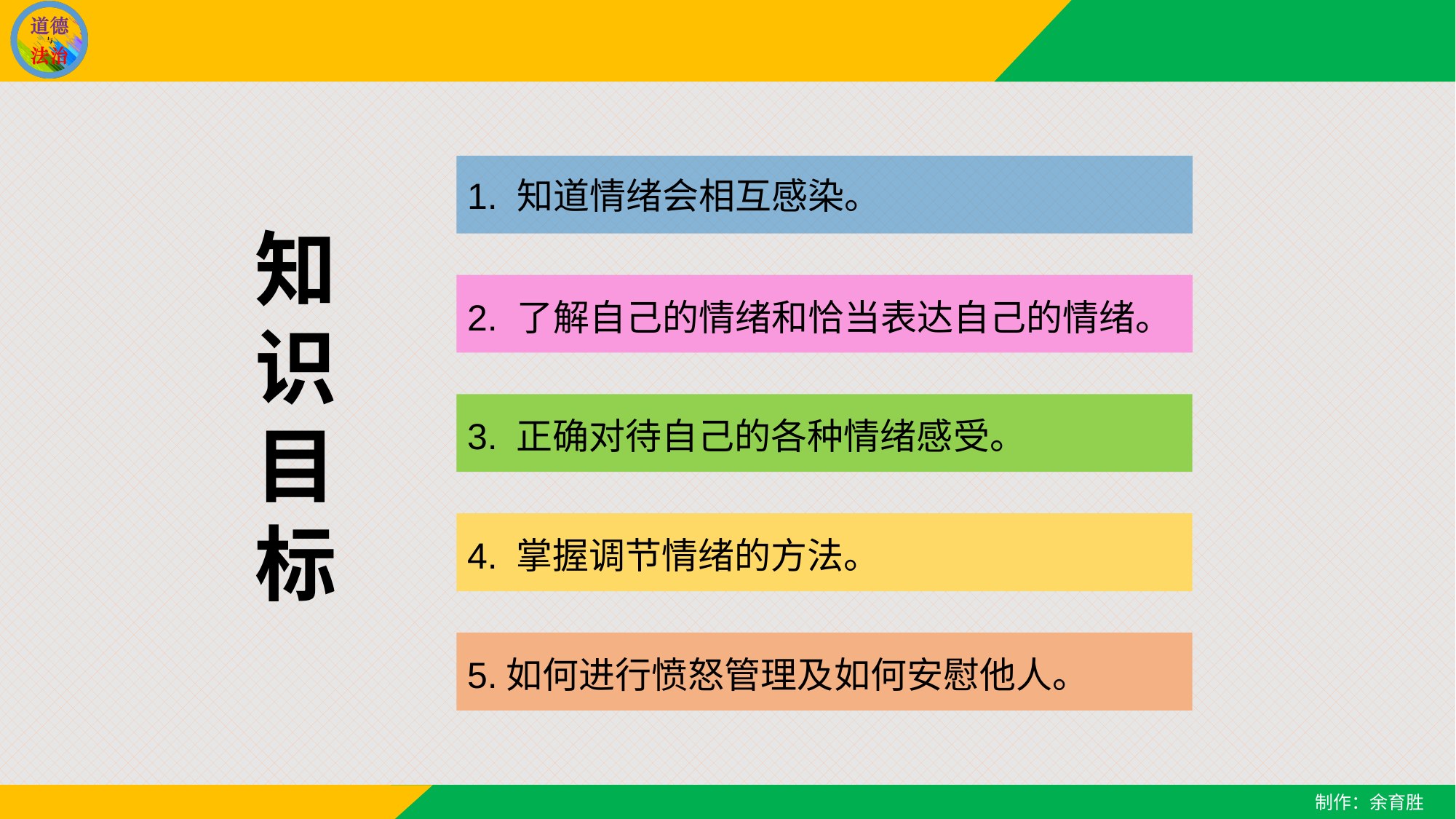

1. 知道情绪会相互感染。
知识目标
2. 了解自己的情绪和恰当表达自己的情绪。
3. 正确对待自己的各种情绪感受。
4. 掌握调节情绪的方法。
5.如何进行愤怒管理及如何安慰他人。